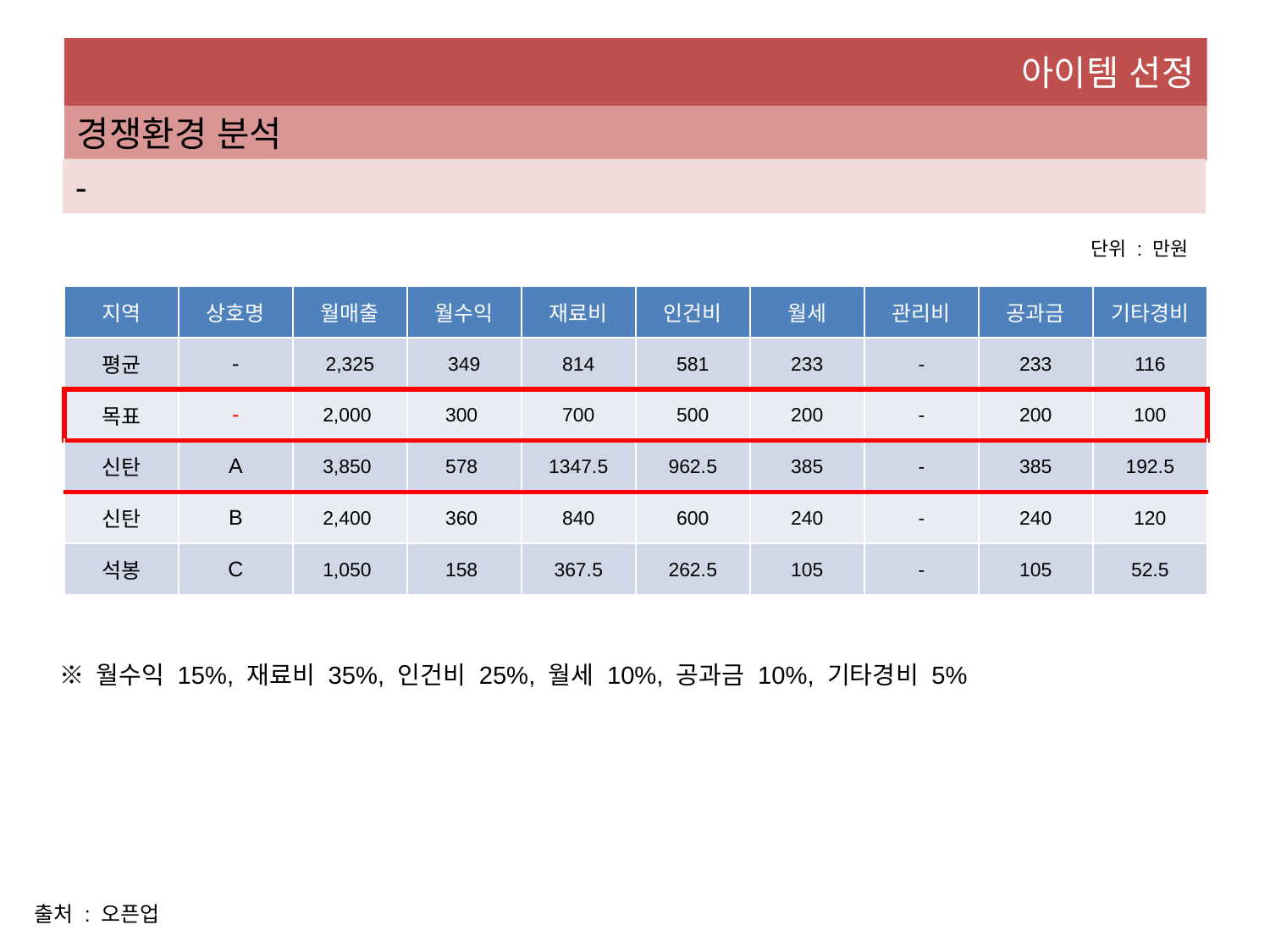

아이템 선정
경쟁환경 분석
-
단위 : 만원
| 지역 | 상호명 | 월매출 | 월수익 | 재료비 | 인건비 | 월세 | 관리비 | 공과금 | 기타경비 |
| --- | --- | --- | --- | --- | --- | --- | --- | --- | --- |
| 평균 | - | 2,325 | 349 | 814 | 581 | 233 | - | 233 | 116 |
| 목표 | - | 2,000 | 300 | 700 | 500 | 200 | - | 200 | 100 |
| 신탄 | A | 3,850 | 578 | 1347.5 | 962.5 | 385 | - | 385 | 192.5 |
| 신탄 | B | 2,400 | 360 | 840 | 600 | 240 | - | 240 | 120 |
| 석봉 | C | 1,050 | 158 | 367.5 | 262.5 | 105 | - | 105 | 52.5 |
※ 월수익 15%, 재료비 35%, 인건비 25%, 월세 10%, 공과금 10%, 기타경비 5%
출처 : 오픈업